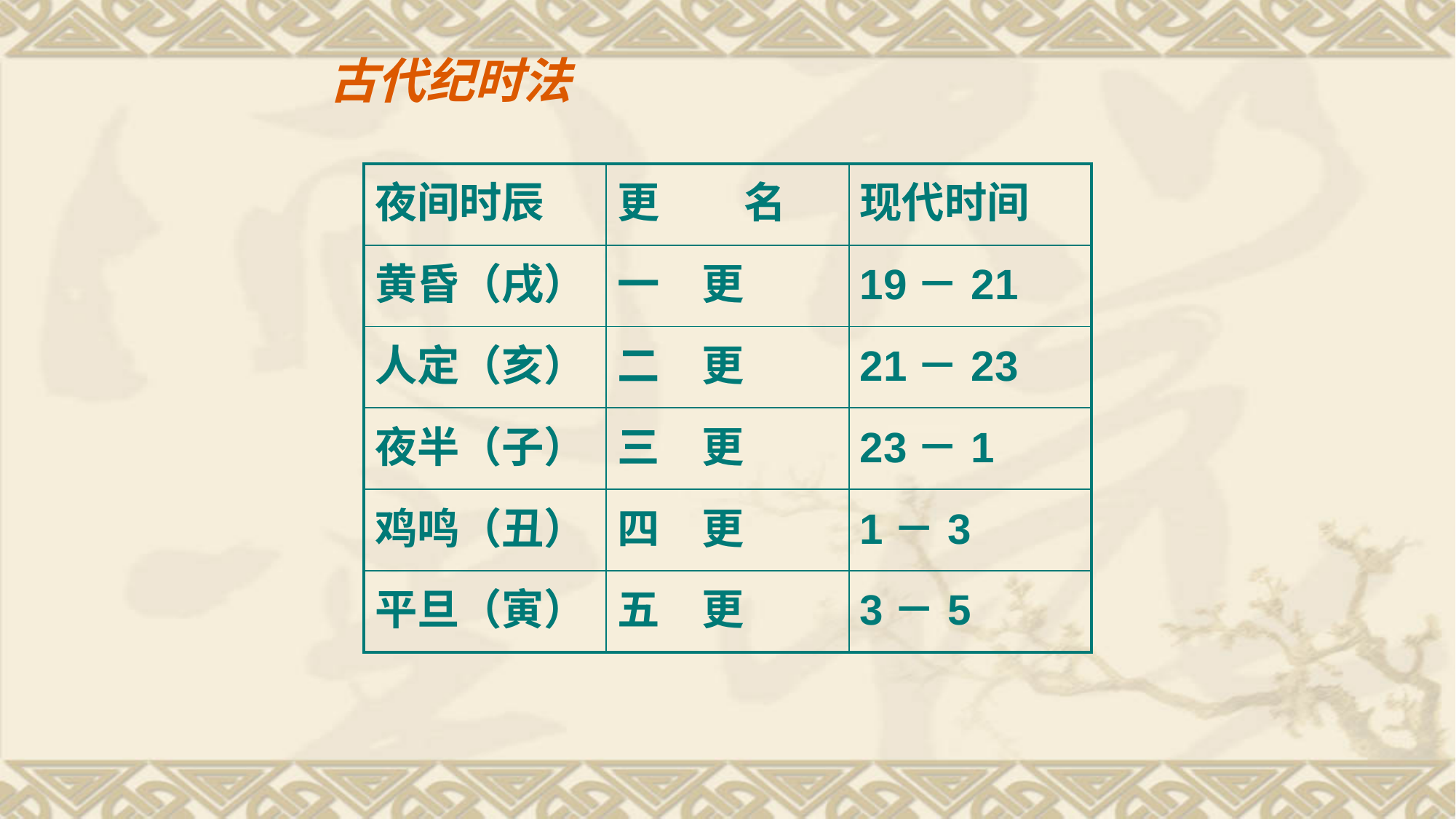

古代纪时法
| 夜间时辰 | 更　　名 | 现代时间 |
| --- | --- | --- |
| 黄昏（戌） | 一　更 | 19－21 |
| 人定（亥） | 二　更 | 21－23 |
| 夜半（子） | 三　更 | 23－1 |
| 鸡鸣（丑） | 四　更 | 1－3 |
| 平旦（寅） | 五　更 | 3－5 |